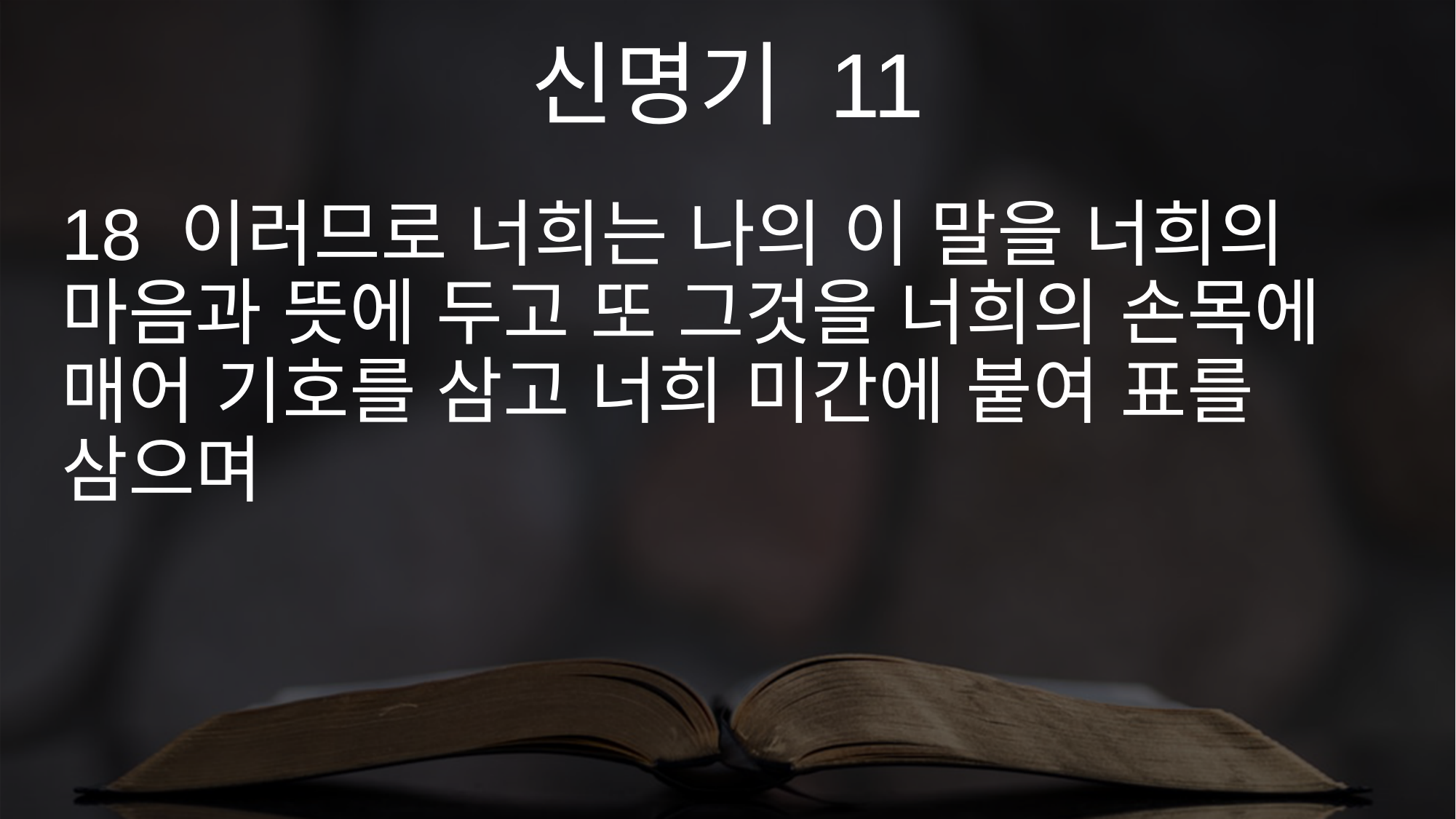

신명기 11
18 이러므로 너희는 나의 이 말을 너희의 마음과 뜻에 두고 또 그것을 너희의 손목에 매어 기호를 삼고 너희 미간에 붙여 표를 삼으며